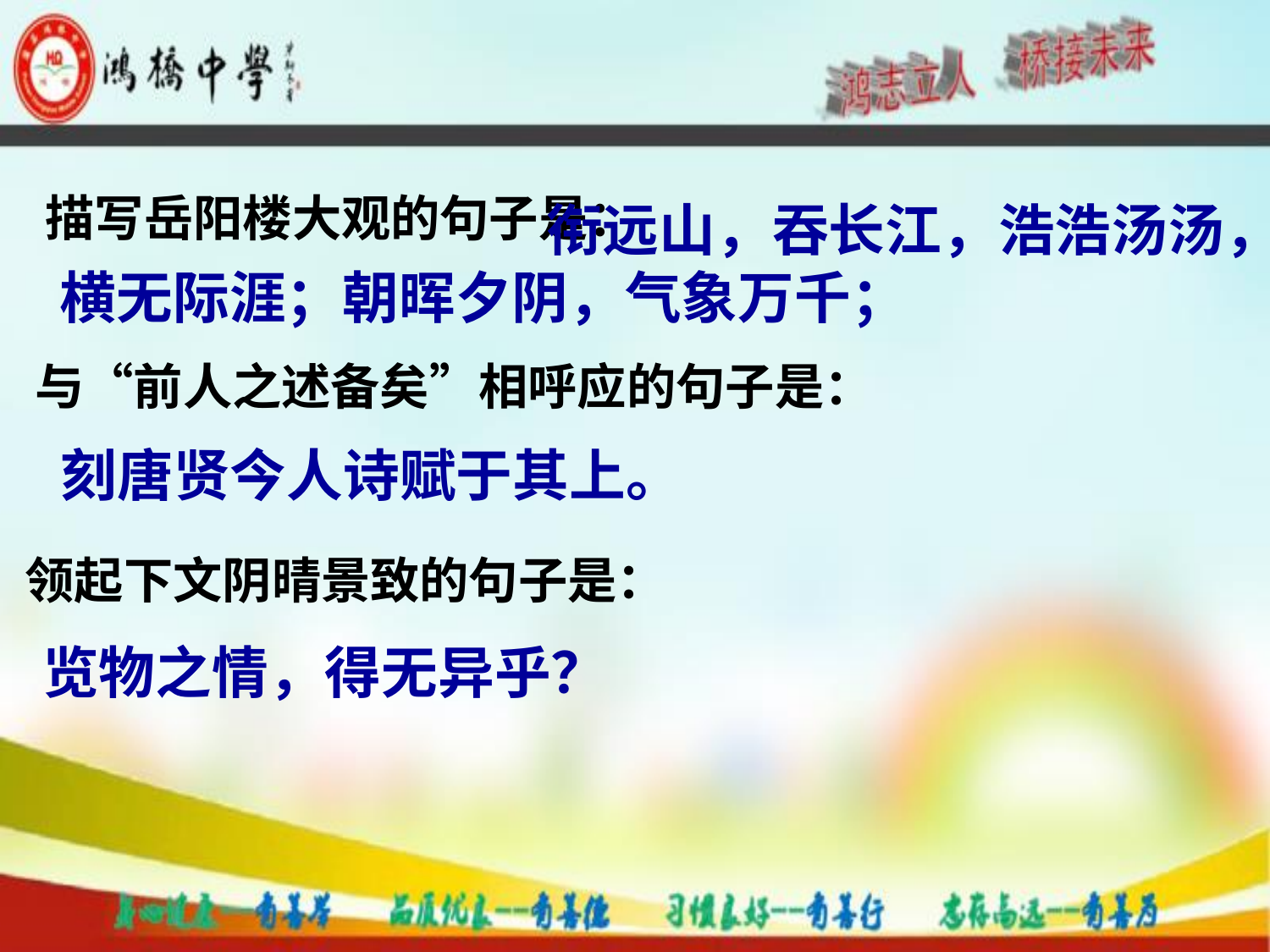

描写岳阳楼大观的句子是：
                                                  衔远山，吞长江，浩浩汤汤，横无际涯；朝晖夕阴，气象万千；
与“前人之述备矣”相呼应的句子是：
刻唐贤今人诗赋于其上。
领起下文阴晴景致的句子是：
览物之情，得无异乎？